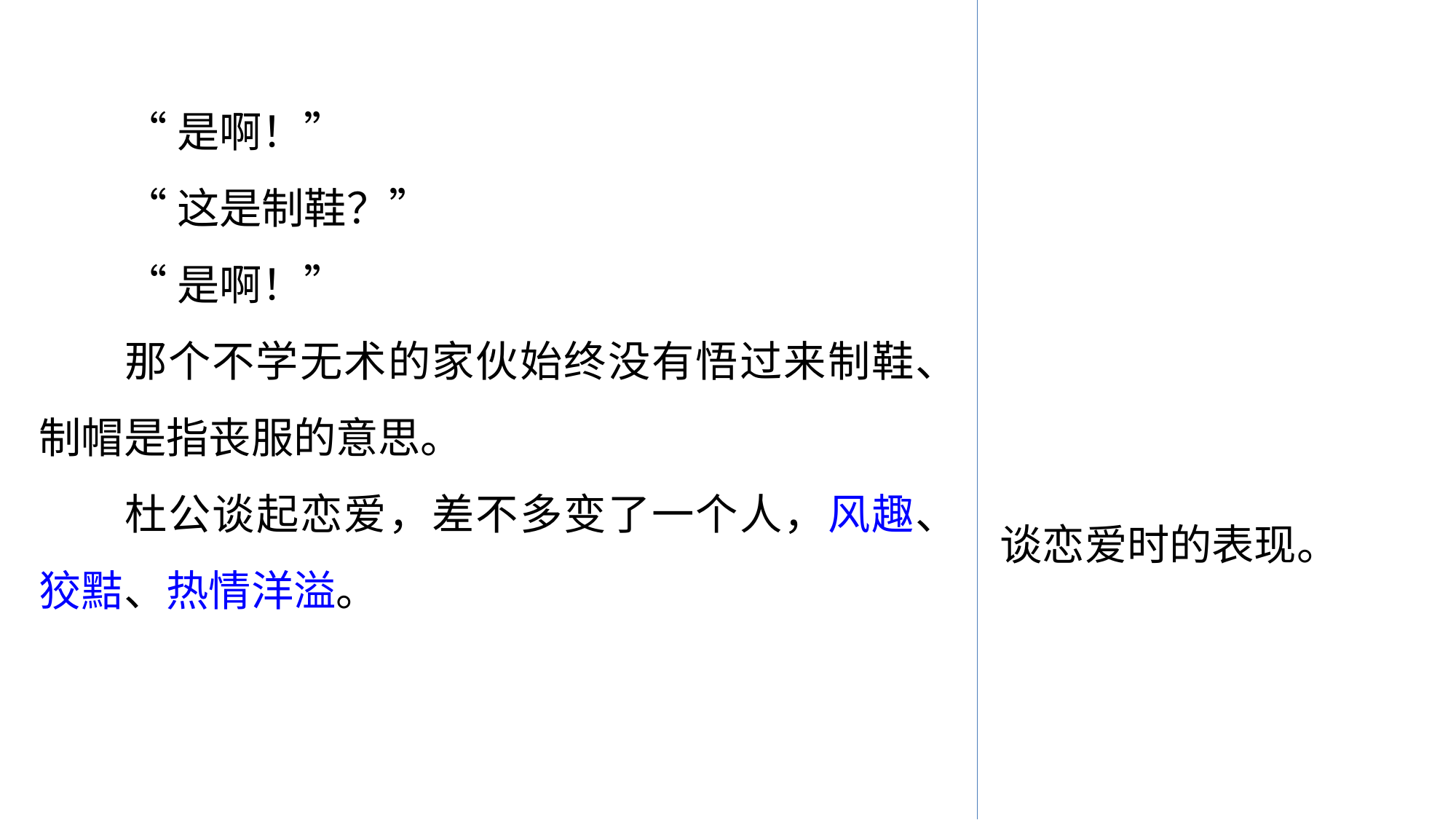

“是啊！”
“这是制鞋？”
“是啊！”
那个不学无术的家伙始终没有悟过来制鞋、制帽是指丧服的意思。
杜公谈起恋爱，差不多变了一个人，风趣、狡黠、热情洋溢。
谈恋爱时的表现。